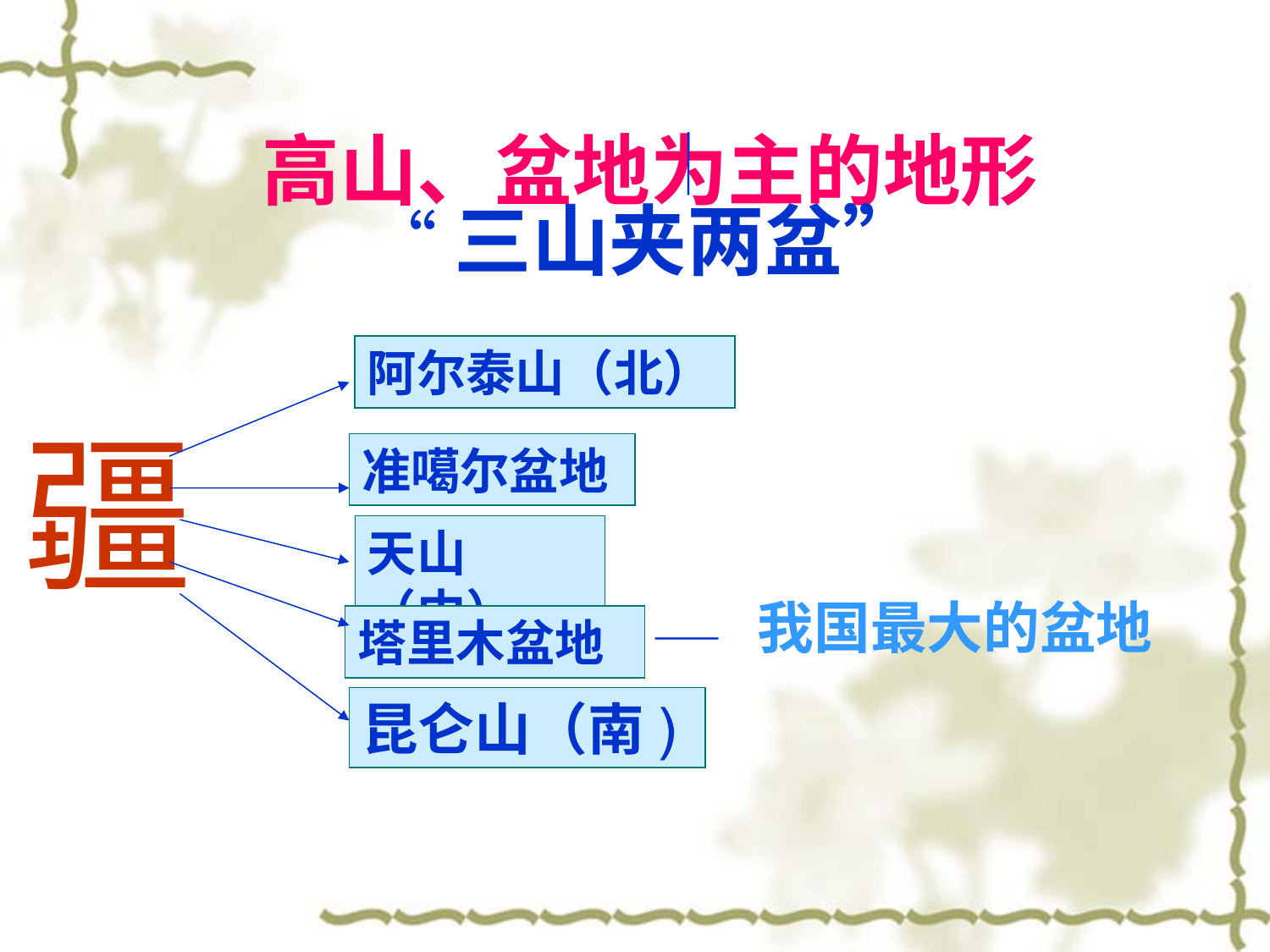

高山、盆地为主的地形
——
“三山夹两盆”

阿尔泰山（北）

疆
准噶尔盆地

天山（中）

我国最大的盆地

塔里木盆地
——
昆仑山（南)